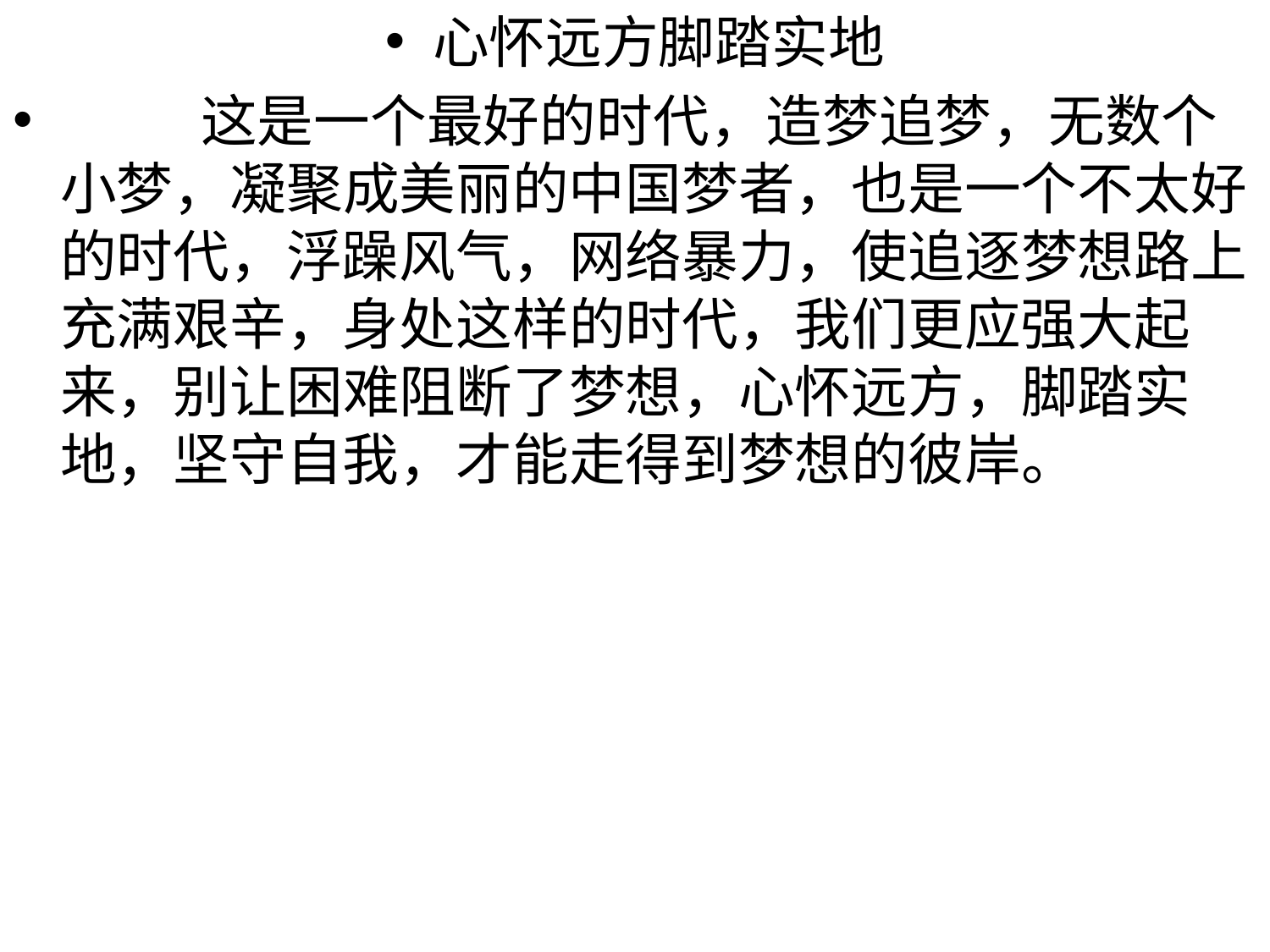

心怀远方脚踏实地
          这是一个最好的时代，造梦追梦，无数个小梦，凝聚成美丽的中国梦者，也是一个不太好的时代，浮躁风气，网络暴力，使追逐梦想路上充满艰辛，身处这样的时代，我们更应强大起来，别让困难阻断了梦想，心怀远方，脚踏实地，坚守自我，才能走得到梦想的彼岸。